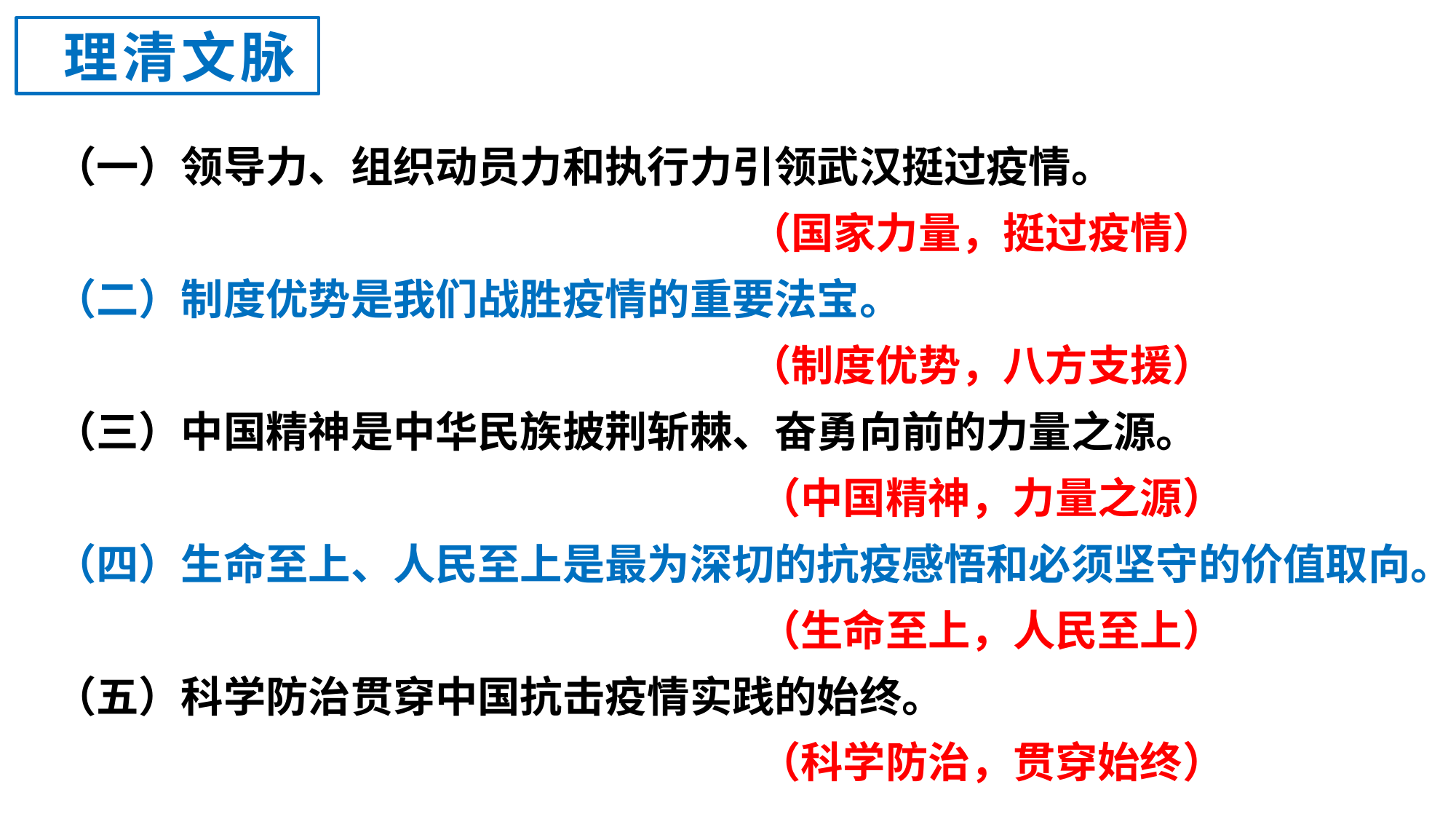

理清文脉
理清文脉
（一）领导力、组织动员力和执行力引领武汉挺过疫情。
                                                                       （国家力量，挺过疫情）
（二）制度优势是我们战胜疫情的重要法宝。
                                                                       （制度优势，八方支援）
（三）中国精神是中华民族披荆斩棘、奋勇向前的力量之源。
                                                                        （中国精神，力量之源）
（四）生命至上、人民至上是最为深切的抗疫感悟和必须坚守的价值取向。
                                                                        （生命至上，人民至上）
（五）科学防治贯穿中国抗击疫情实践的始终。
                                                                        （科学防治，贯穿始终）